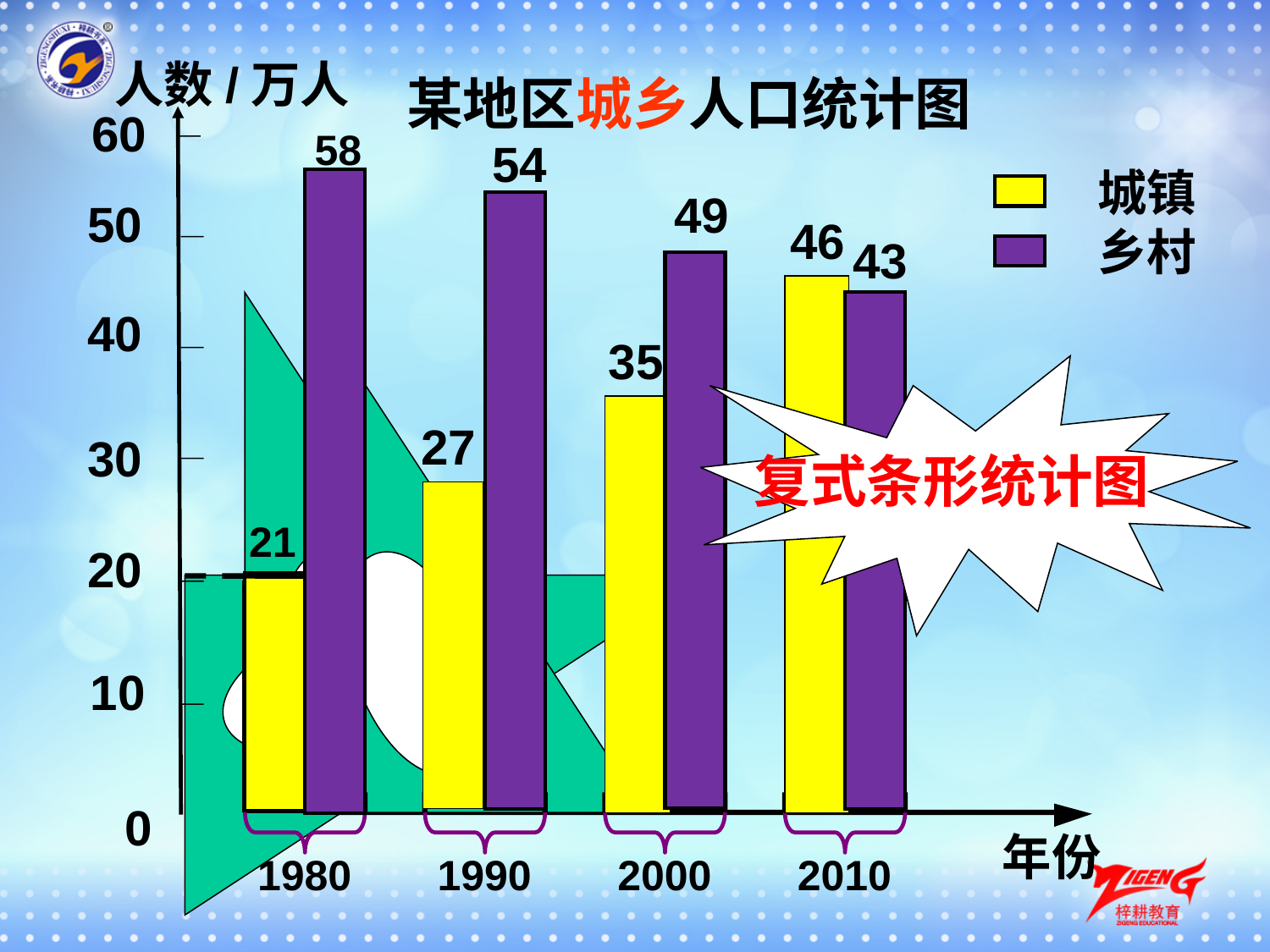

人数/万人
某地区城乡人口统计图
60

58
54

城镇
乡村

49
50

46
43

40
35

复式条形统计图

27
30

21
20

10

0

年份
1980
1990
2000
2010